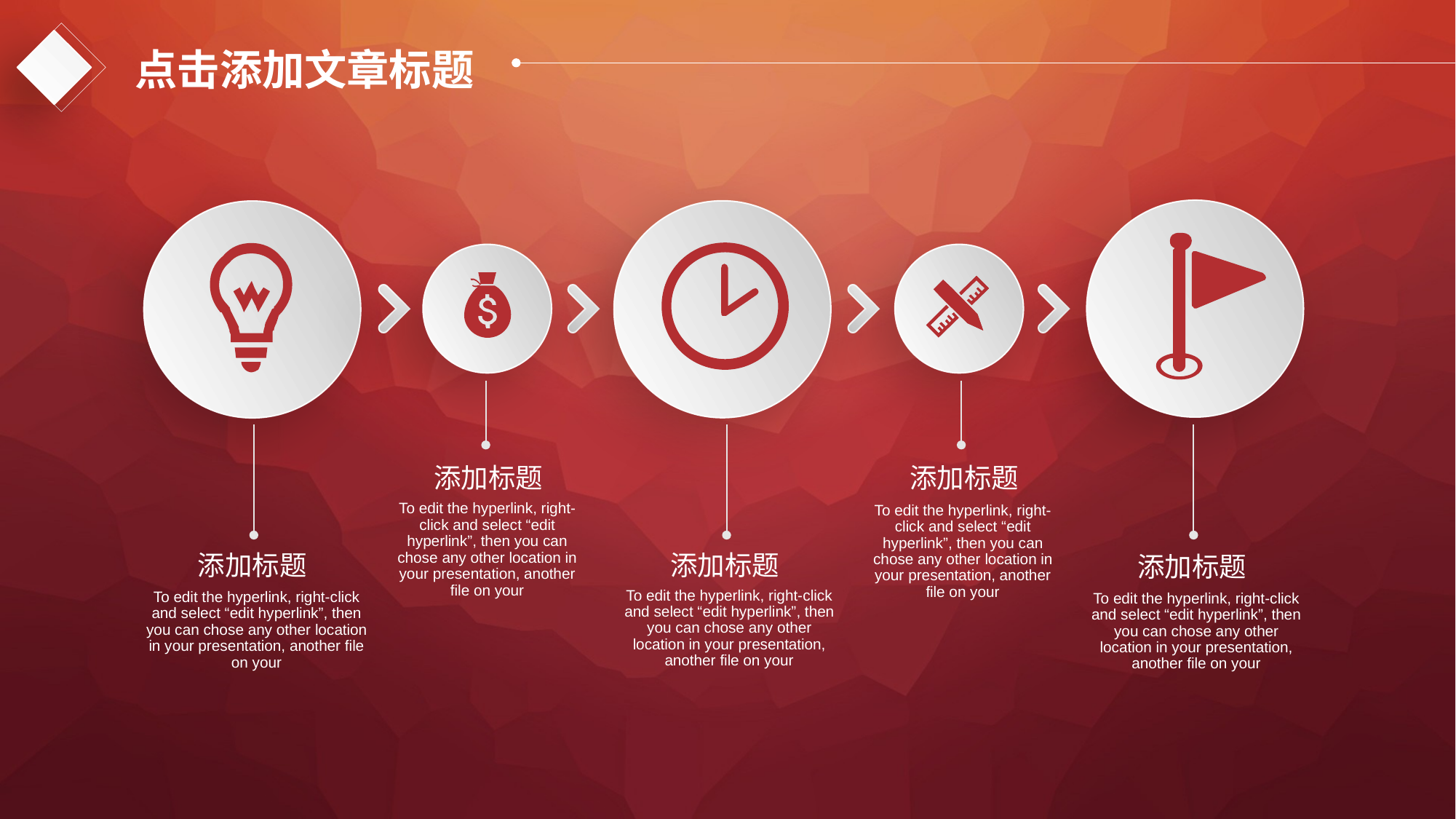

点击添加文章标题

添加标题
To edit the hyperlink, right-click and select “edit hyperlink”, then you can chose any other location in your presentation, another file on your

添加标题
To edit the hyperlink, right-click and select “edit hyperlink”, then you can chose any other location in your presentation, another file on your

添加标题
To edit the hyperlink, right-click and select “edit hyperlink”, then you can chose any other location in your presentation, another file on your
e7d195523061f1c0dc554706afe4c72a60a25314cbaece805811E654B44695D34D35691164BB3D154CCFD5D798F6FEAD99EAA8F1ADC3D4AFA5BC9ED0BB3A4B45073A038AC38E89AB54D31AA59602B9F119171EA029671D03CC5A9FDF7B6FBD52CFA77A9813EB1C48E56359C7D4F4CC6E1CF6F79A148452085485E677BFBC7D6AE55FD115E9DF0A16

添加标题
To edit the hyperlink, right-click and select “edit hyperlink”, then you can chose any other location in your presentation, another file on your

添加标题
To edit the hyperlink, right-click and select “edit hyperlink”, then you can chose any other location in your presentation, another file on your